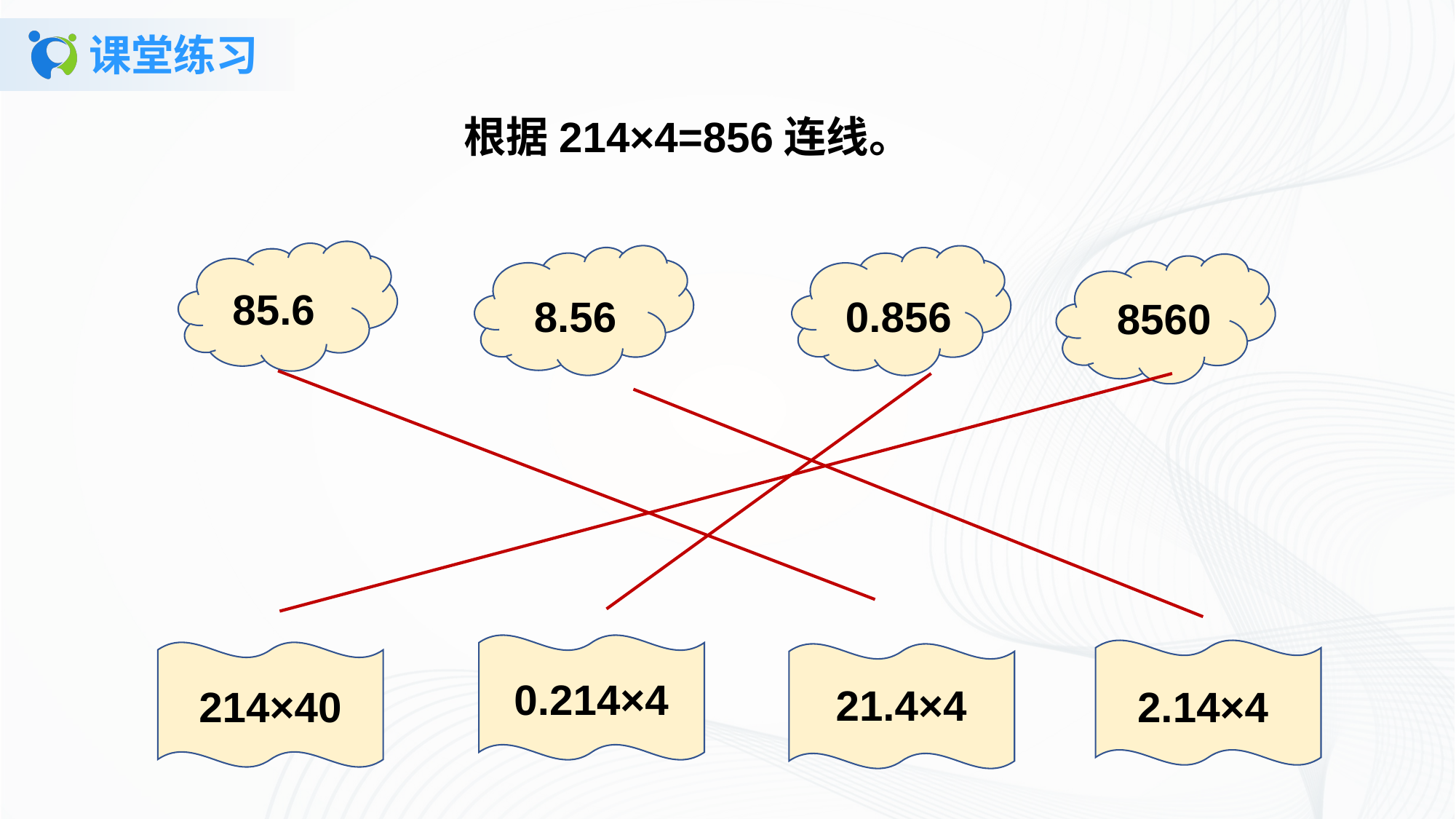

# 课堂练习
根据214×4=856连线。

85.6
8.56
0.856
8560

0.214×4
21.4×4
214×40
2.14×4